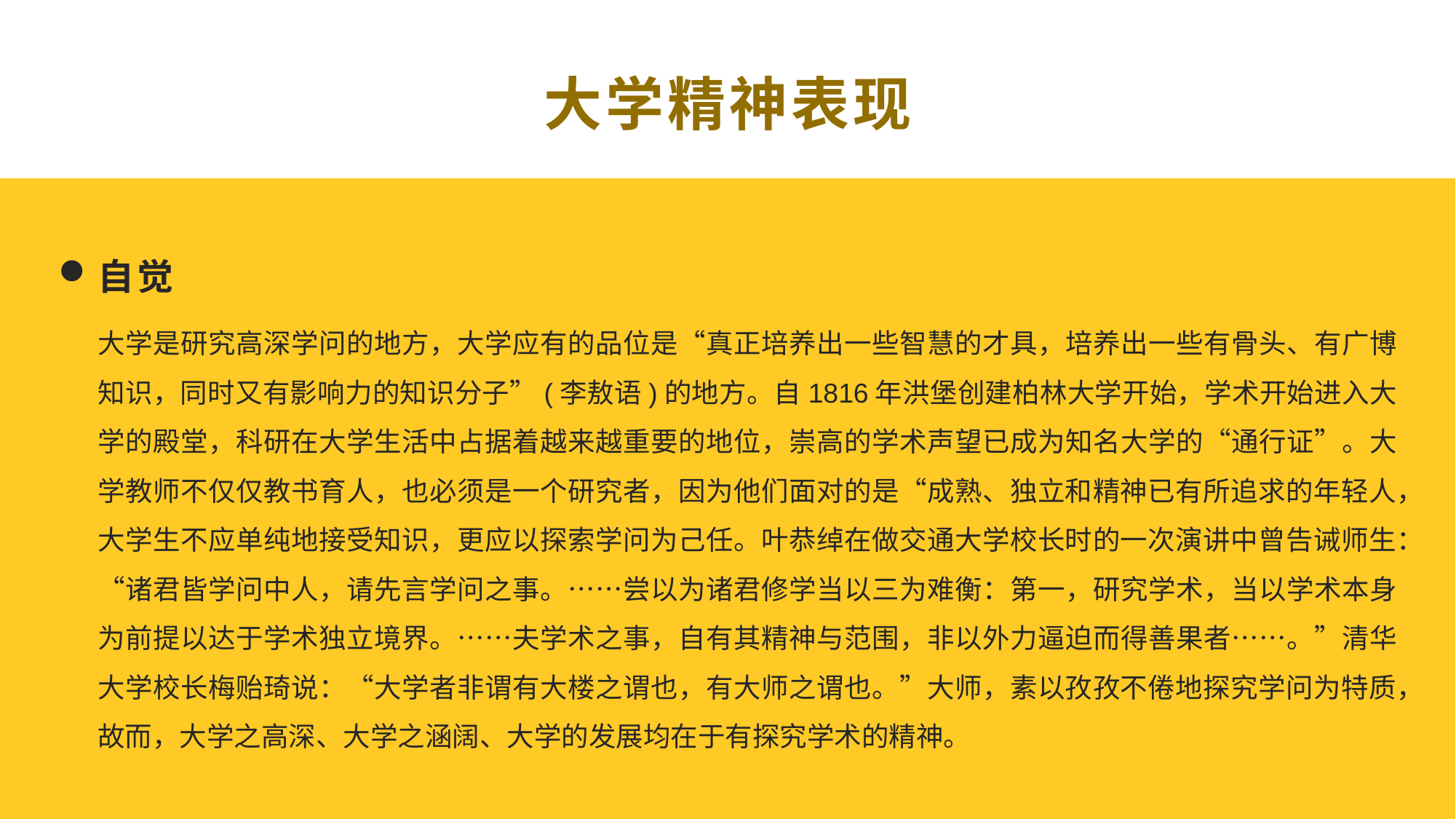

大学精神表现

自觉
大学是研究高深学问的地方，大学应有的品位是“真正培养出一些智慧的才具，培养出一些有骨头、有广博知识，同时又有影响力的知识分子”(李敖语)的地方。自1816年洪堡创建柏林大学开始，学术开始进入大学的殿堂，科研在大学生活中占据着越来越重要的地位，崇高的学术声望已成为知名大学的“通行证”。大学教师不仅仅教书育人，也必须是一个研究者，因为他们面对的是“成熟、独立和精神已有所追求的年轻人，大学生不应单纯地接受知识，更应以探索学问为己任。叶恭绰在做交通大学校长时的一次演讲中曾告诫师生：“诸君皆学问中人，请先言学问之事。……尝以为诸君修学当以三为难衡：第一，研究学术，当以学术本身为前提以达于学术独立境界。……夫学术之事，自有其精神与范围，非以外力逼迫而得善果者……。”清华大学校长梅贻琦说：“大学者非谓有大楼之谓也，有大师之谓也。”大师，素以孜孜不倦地探究学问为特质，故而，大学之高深、大学之涵阔、大学的发展均在于有探究学术的精神。